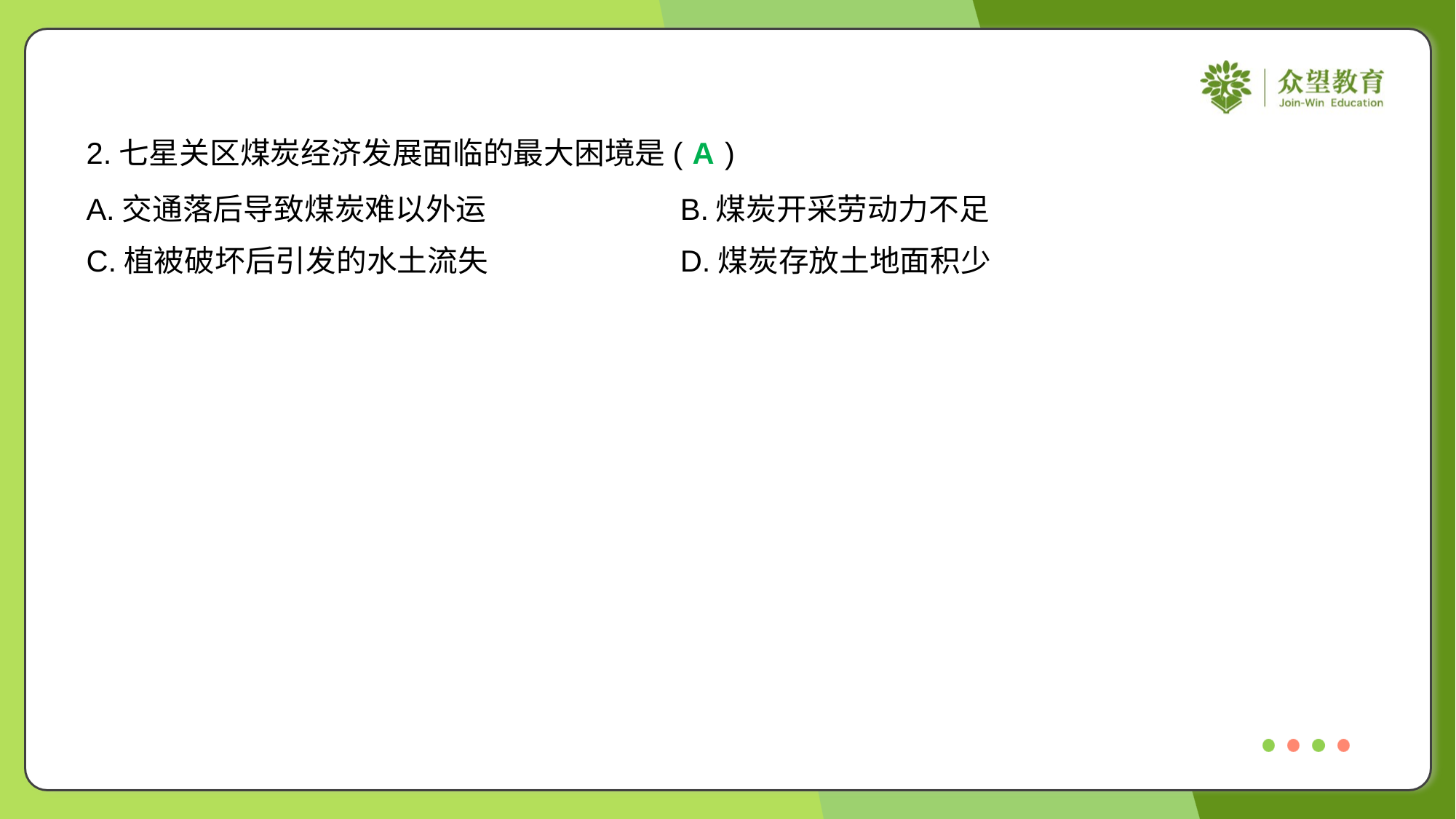

2.七星关区煤炭经济发展面临的最大困境是(     )
A
A.交通落后导致煤炭难以外运	B.煤炭开采劳动力不足
C.植被破坏后引发的水土流失	D.煤炭存放土地面积少